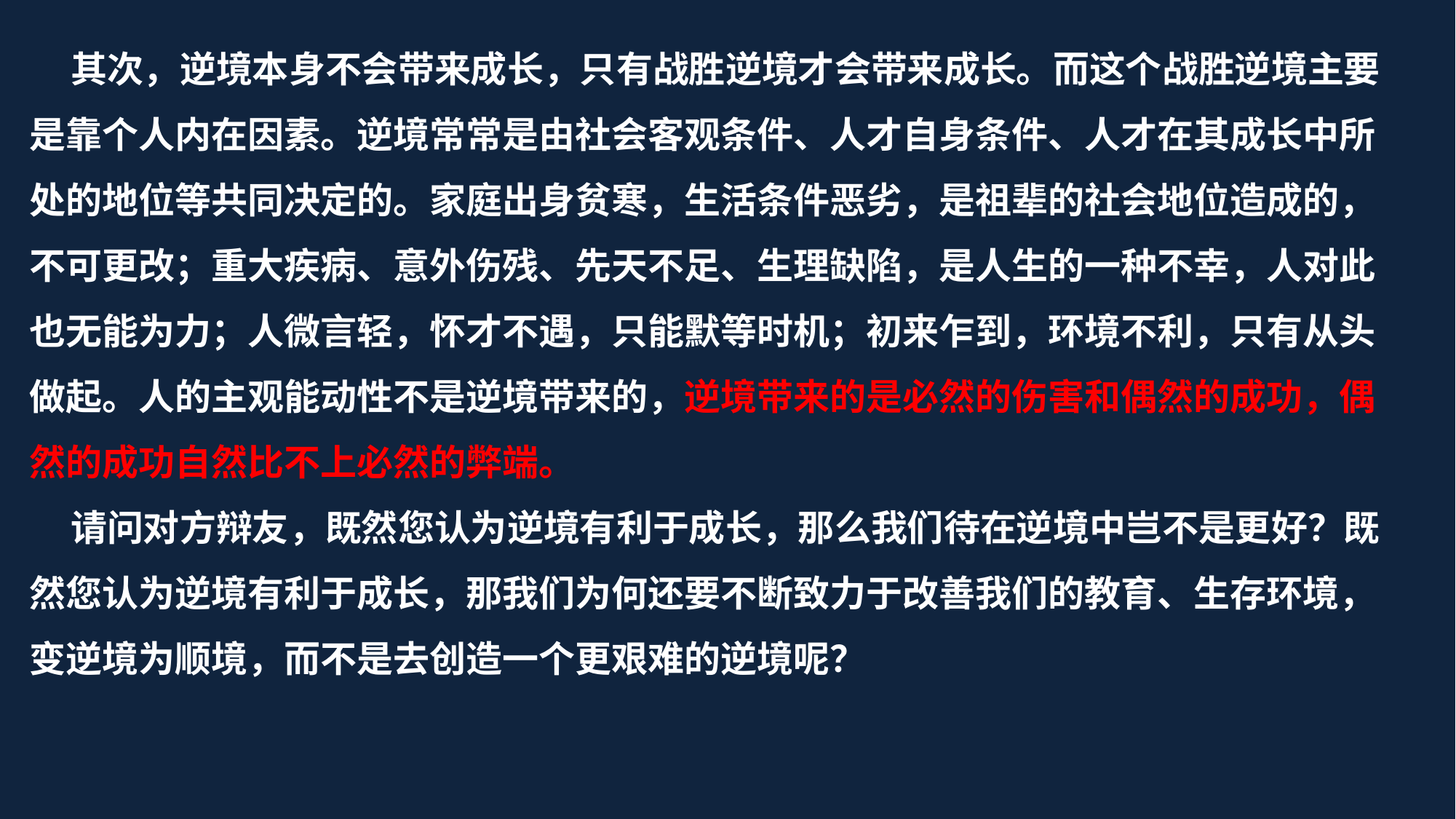

其次，逆境本身不会带来成长，只有战胜逆境才会带来成长。而这个战胜逆境主要是靠个人内在因素。逆境常常是由社会客观条件、人才自身条件、人才在其成长中所处的地位等共同决定的。家庭出身贫寒，生活条件恶劣，是祖辈的社会地位造成的，不可更改；重大疾病、意外伤残、先天不足、生理缺陷，是人生的一种不幸，人对此也无能为力；人微言轻，怀才不遇，只能默等时机；初来乍到，环境不利，只有从头做起。人的主观能动性不是逆境带来的，逆境带来的是必然的伤害和偶然的成功，偶然的成功自然比不上必然的弊端。
    请问对方辩友，既然您认为逆境有利于成长，那么我们待在逆境中岂不是更好？既然您认为逆境有利于成长，那我们为何还要不断致力于改善我们的教育、生存环境，变逆境为顺境，而不是去创造一个更艰难的逆境呢？